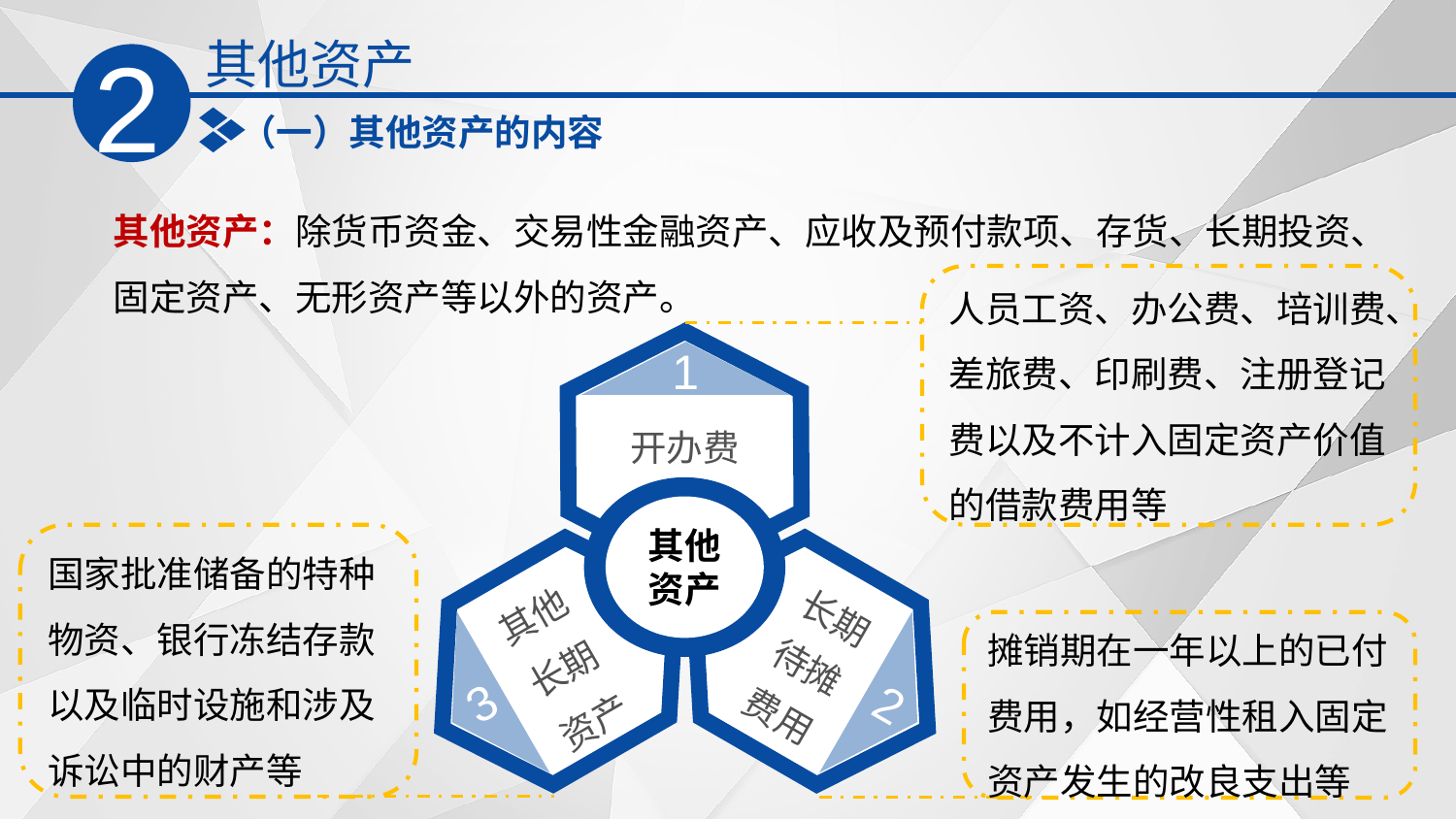

其他资产
2

（一）其他资产的内容

其他资产：除货币资金、交易性金融资产、应收及预付款项、存货、长期投资、固定资产、无形资产等以外的资产。
人员工资、办公费、培训费、差旅费、印刷费、注册登记费以及不计入固定资产价值的借款费用等
开办费
1

其他资产
国家批准储备的特种物资、银行冻结存款以及临时设施和涉及诉讼中的财产等
其他长期资产
长期待摊费用
摊销期在一年以上的已付费用，如经营性租入固定资产发生的改良支出等
2
3